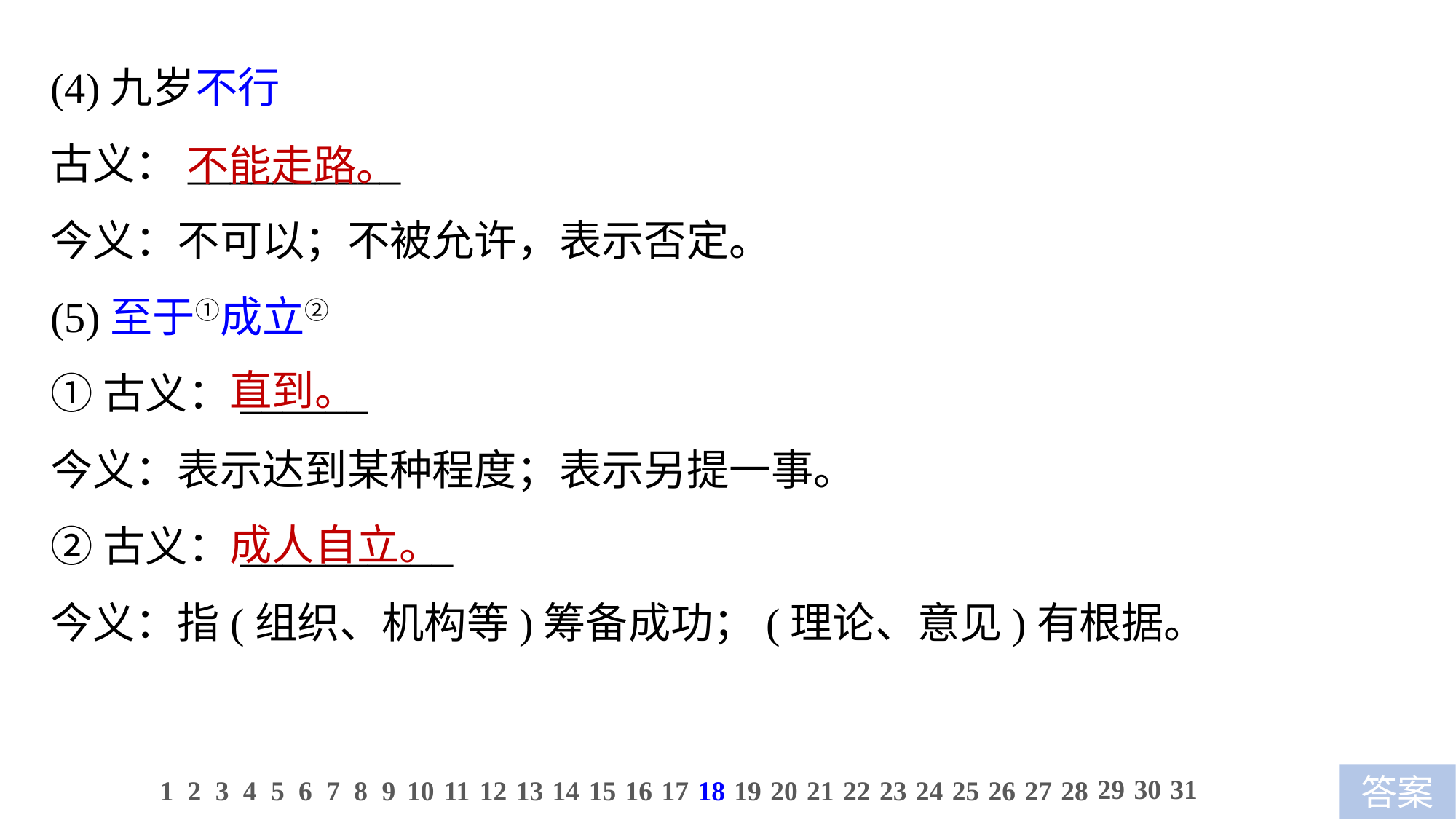

(4)九岁不行
古义：__________
今义：不可以；不被允许，表示否定。
(5)至于①成立②
①古义：______
今义：表示达到某种程度；表示另提一事。
②古义：__________
今义：指(组织、机构等)筹备成功；(理论、意见)有根据。
不能走路。
直到。
成人自立。
29
30
31
1
2
3
4
5
6
7
8
9
10
11
12
13
14
15
16
17
18
19
20
21
22
23
24
25
26
27
28
答案